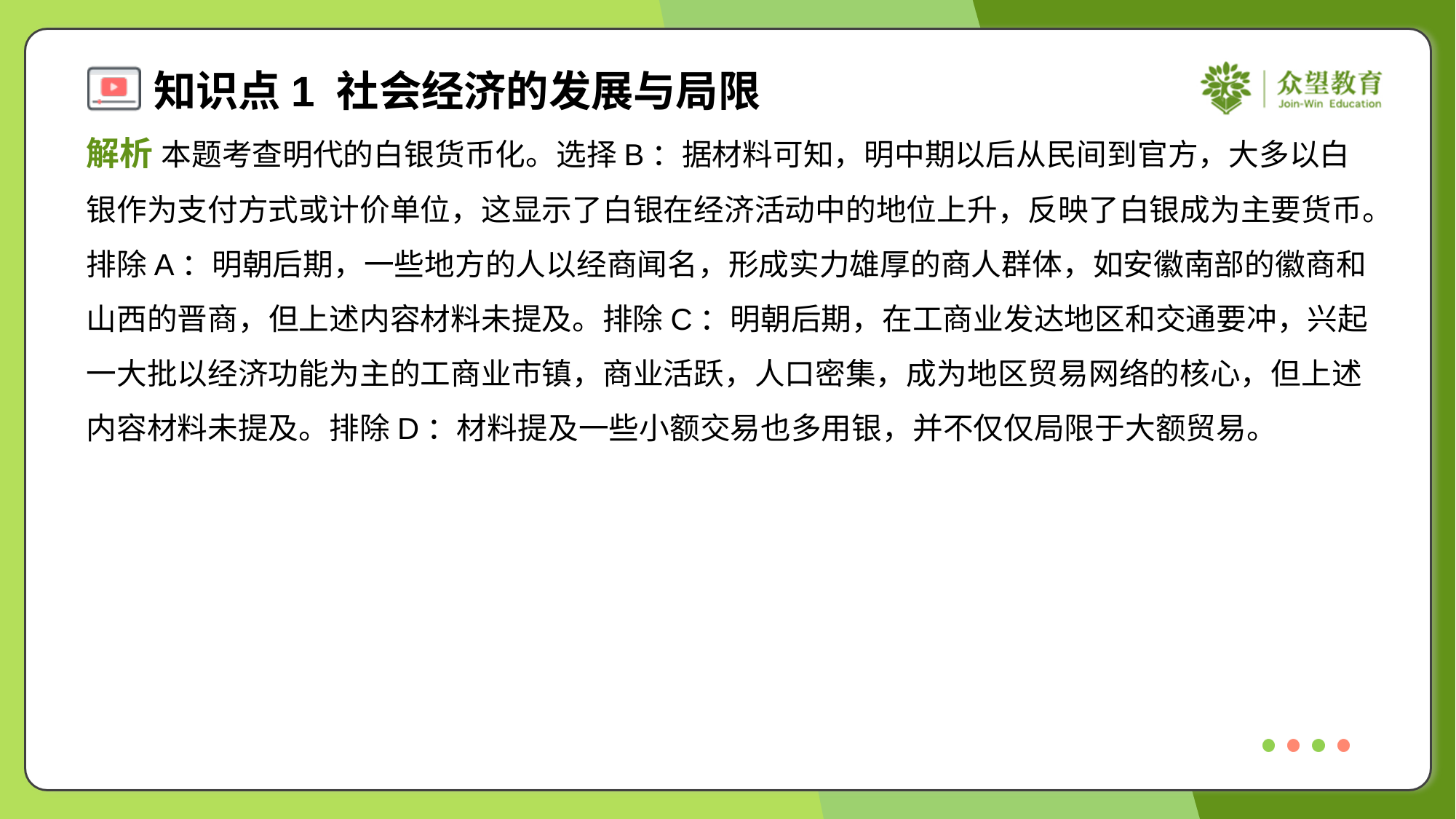

解析 本题考查明代的白银货币化。选择B：据材料可知，明中期以后从民间到官方，大多以白
银作为支付方式或计价单位，这显示了白银在经济活动中的地位上升，反映了白银成为主要货币。
排除A：明朝后期，一些地方的人以经商闻名，形成实力雄厚的商人群体，如安徽南部的徽商和
山西的晋商，但上述内容材料未提及。排除C：明朝后期，在工商业发达地区和交通要冲，兴起
一大批以经济功能为主的工商业市镇，商业活跃，人口密集，成为地区贸易网络的核心，但上述
内容材料未提及。排除D：材料提及一些小额交易也多用银，并不仅仅局限于大额贸易。